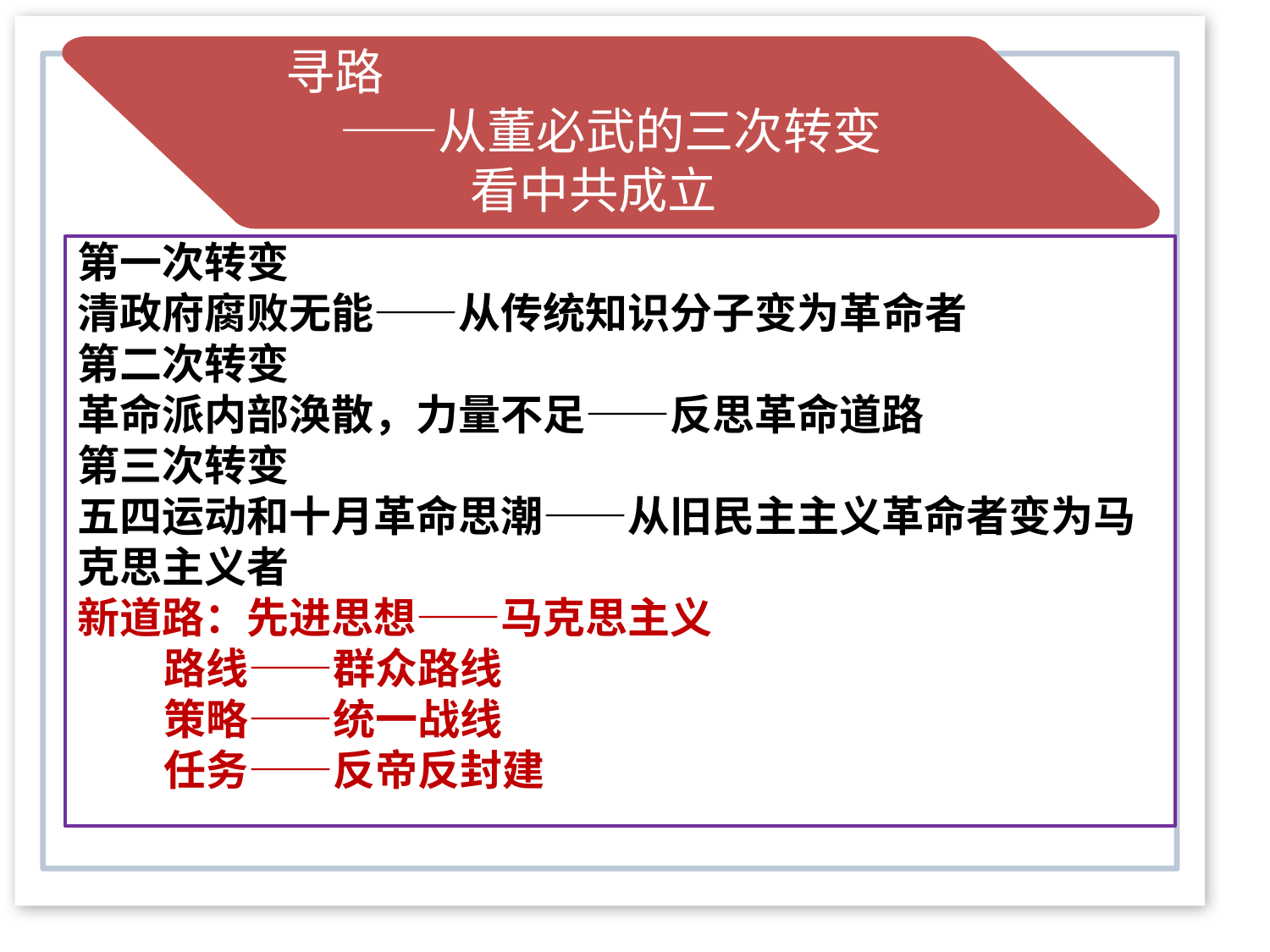

寻路
                         ——从董必武的三次转变
                                     看中共成立
第一次转变
清政府腐败无能——从传统知识分子变为革命者
第二次转变
革命派内部涣散，力量不足——反思革命道路
第三次转变
五四运动和十月革命思潮——从旧民主主义革命者变为马克思主义者
新道路：先进思想——马克思主义
        路线——群众路线
        策略——统一战线
        任务——反帝反封建